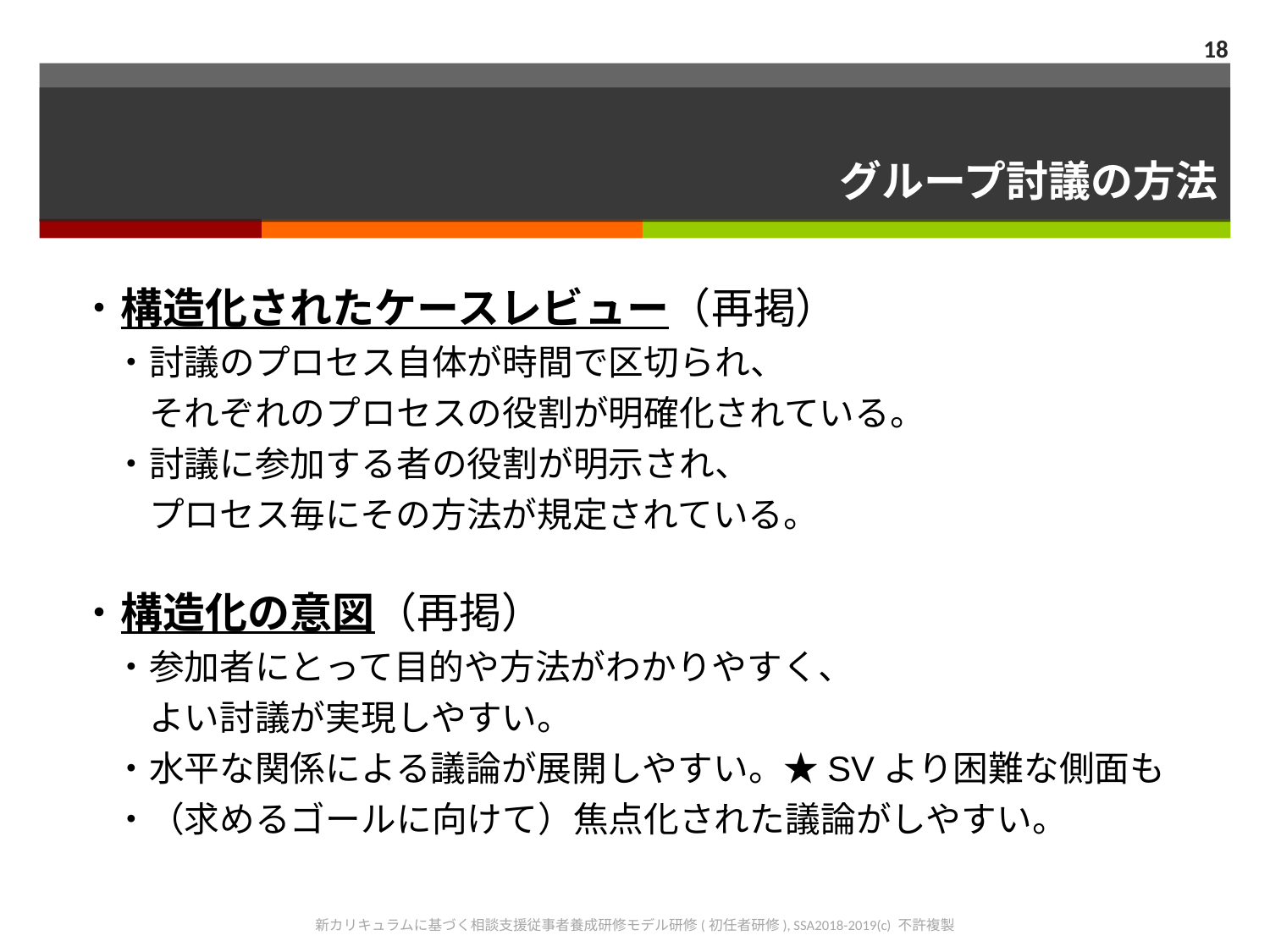

18
# グループ討議の方法
・構造化されたケースレビュー（再掲）
　・討議のプロセス自体が時間で区切られ、
　　それぞれのプロセスの役割が明確化されている。
　・討議に参加する者の役割が明示され、
　　プロセス毎にその方法が規定されている。

・構造化の意図（再掲）
　・参加者にとって目的や方法がわかりやすく、
　　よい討議が実現しやすい。
　・水平な関係による議論が展開しやすい。★SVより困難な側面も
　・（求めるゴールに向けて）焦点化された議論がしやすい。
新カリキュラムに基づく相談支援従事者養成研修モデル研修(初任者研修), SSA2018-2019(c) 不許複製